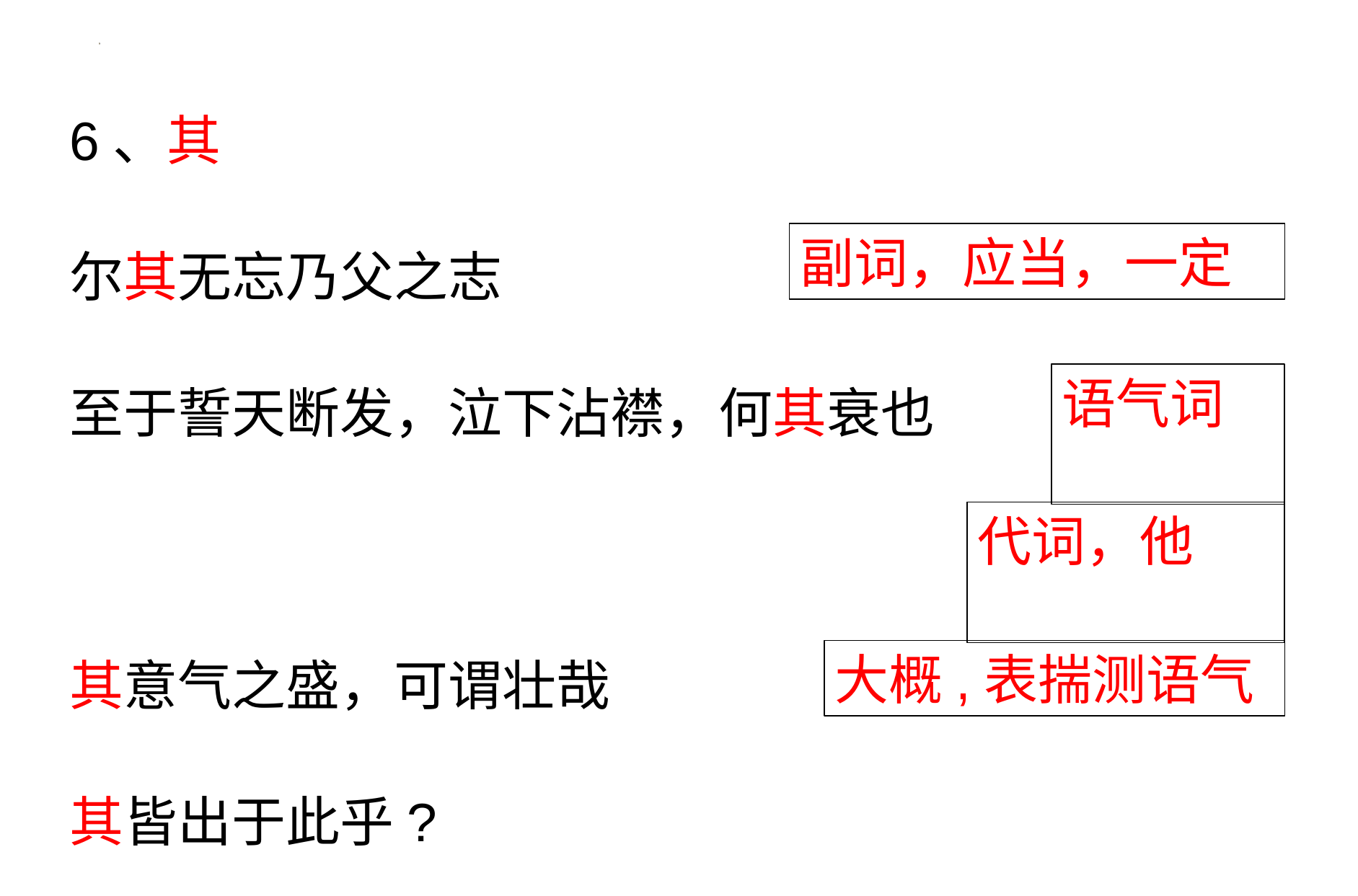

6、其
尔其无忘乃父之志
至于誓天断发，泣下沾襟，何其衰也
其意气之盛，可谓壮哉
其皆出于此乎?
副词，应当，一定

语气词

代词，他

大概,表揣测语气